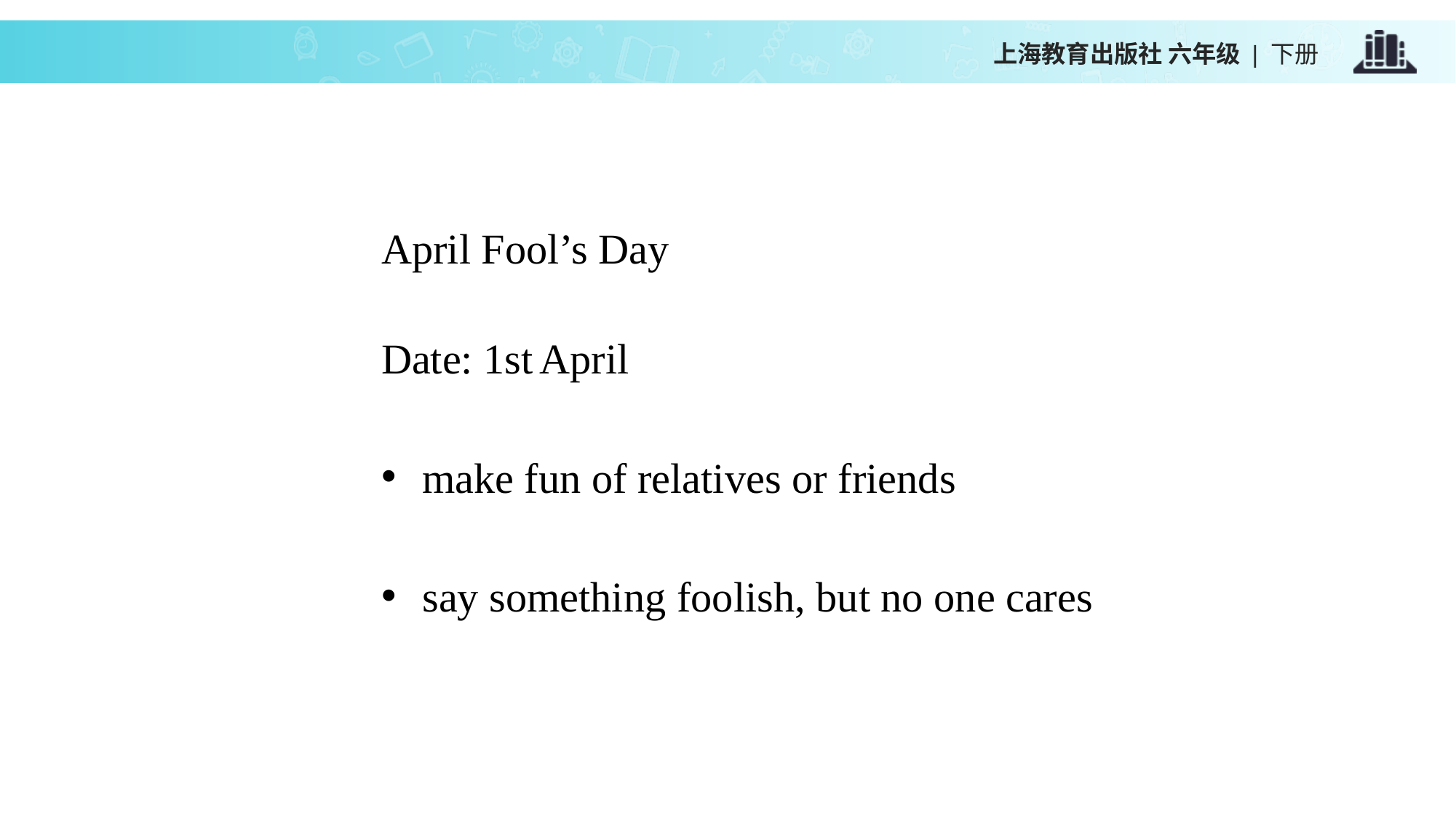

上海教育出版社 六年级 | 下册
April Fool’s Day

Date: 1st April

make fun of relatives or friends

say something foolish, but no one cares